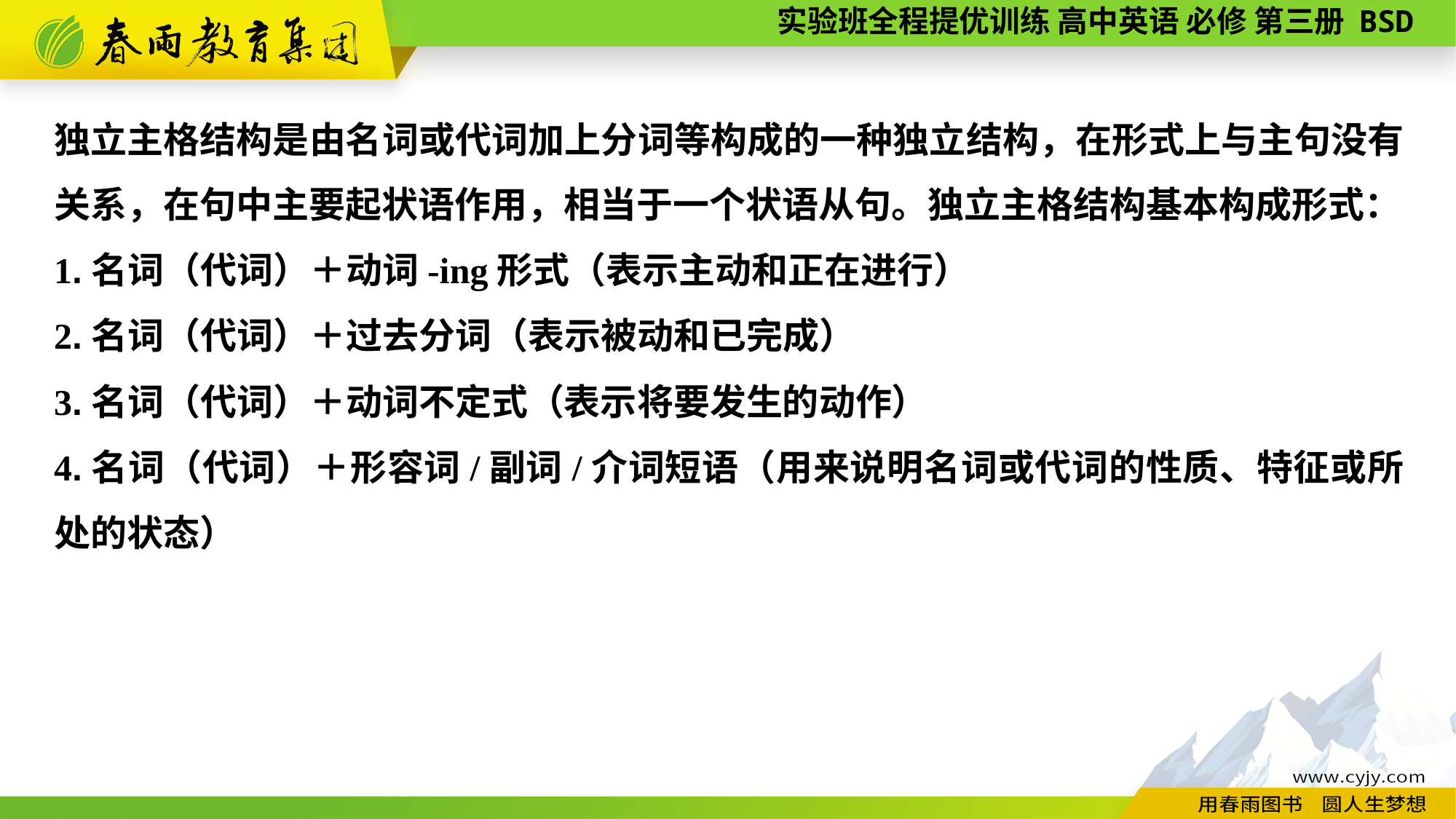

独立主格结构是由名词或代词加上分词等构成的一种独立结构，在形式上与主句没有关系，在句中主要起状语作用，相当于一个状语从句。独立主格结构基本构成形式：
1.名词（代词）＋动词-ing形式（表示主动和正在进行）
2.名词（代词）＋过去分词（表示被动和已完成）
3.名词（代词）＋动词不定式（表示将要发生的动作）
4.名词（代词）＋形容词/副词/介词短语（用来说明名词或代词的性质、特征或所处的状态）